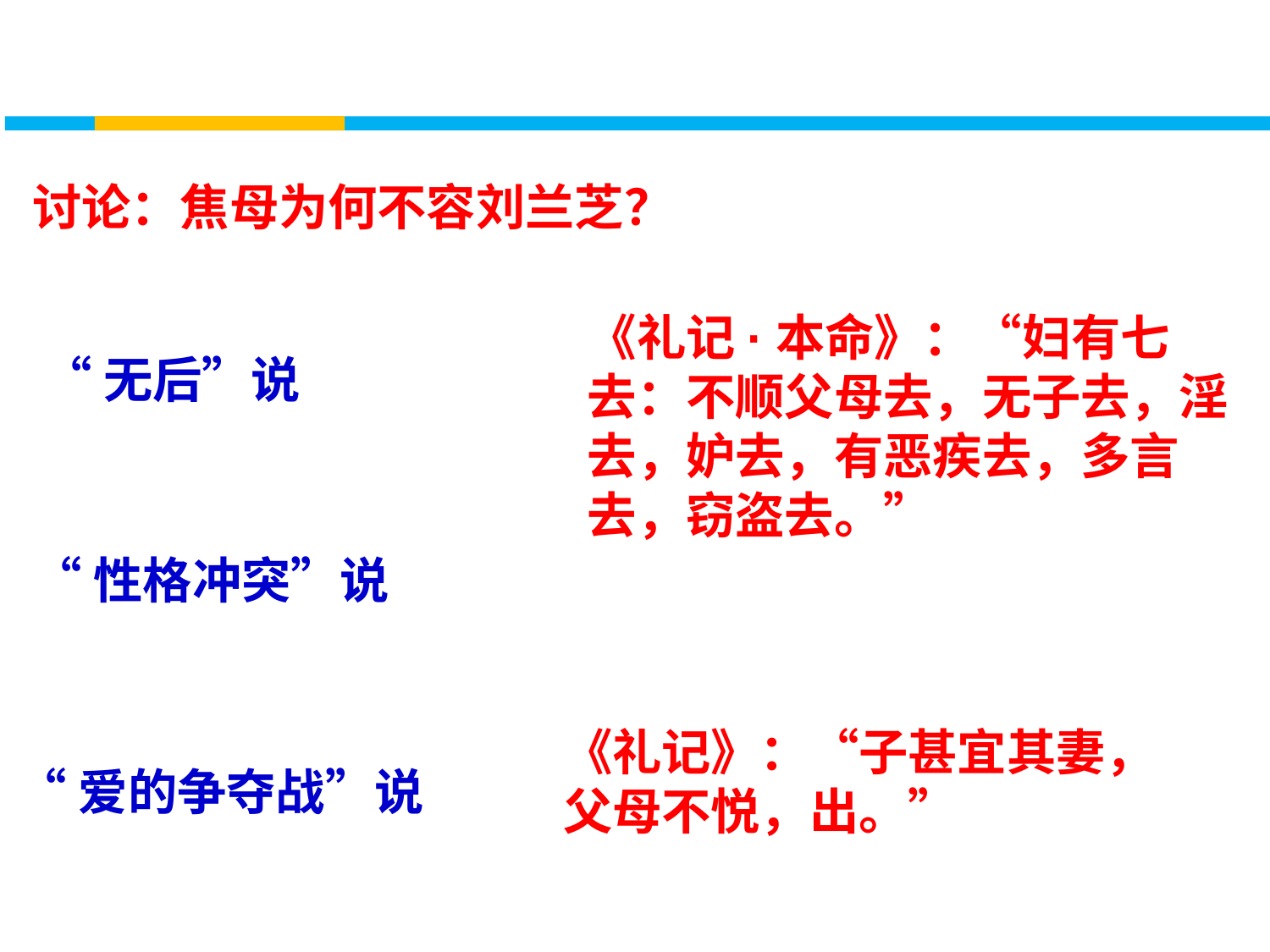

讨论：焦母为何不容刘兰芝？
《礼记·本命》：“妇有七去：不顺父母去，无子去，淫去，妒去，有恶疾去，多言去，窃盗去。”
“无后”说
“性格冲突”说
《礼记》：“子甚宜其妻，父母不悦，出。”
“爱的争夺战”说